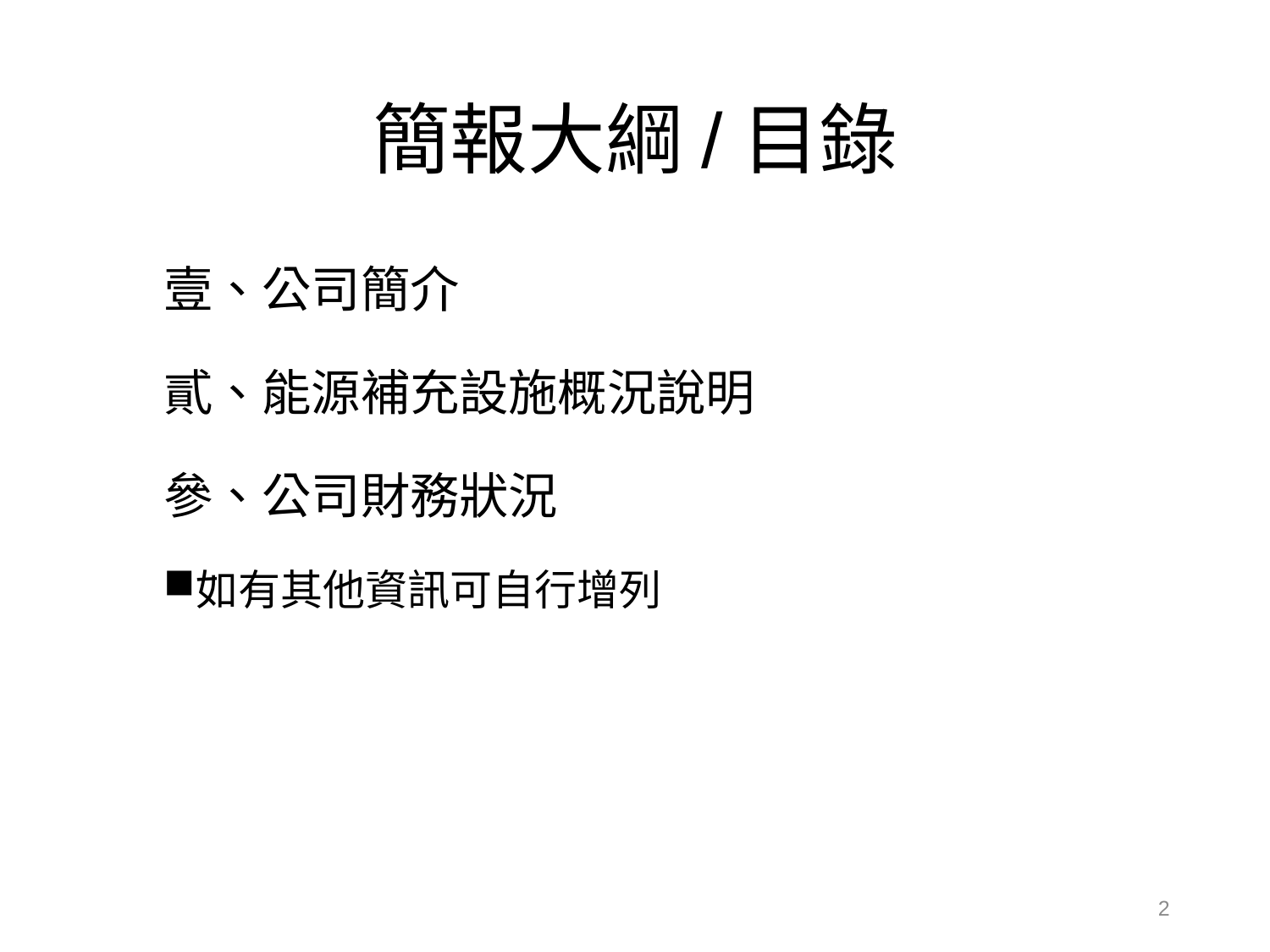

# 簡報大綱/目錄
壹、公司簡介
貳、能源補充設施概況說明
參、公司財務狀況
如有其他資訊可自行增列
2